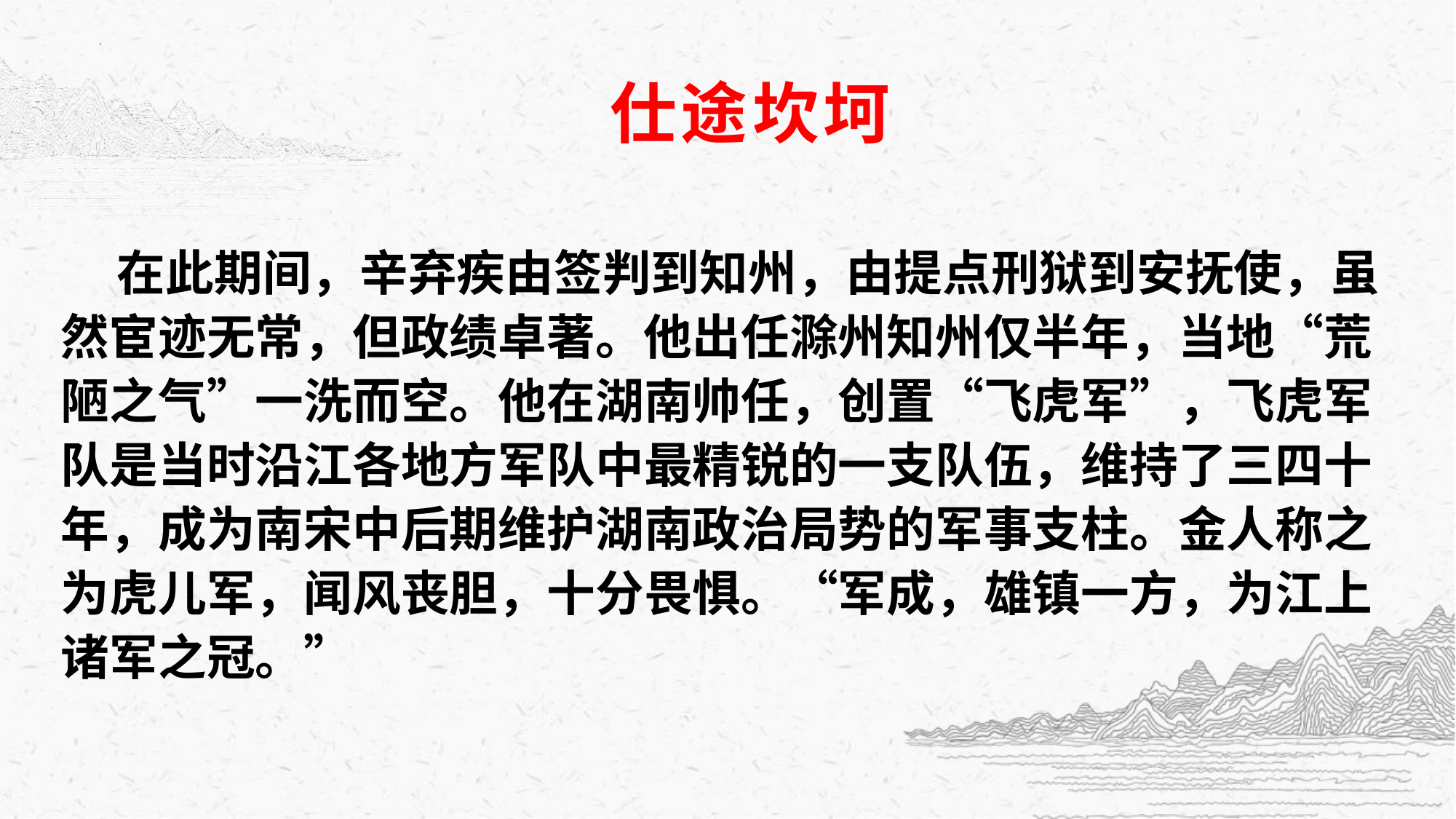

仕途坎坷
    在此期间，辛弃疾由签判到知州，由提点刑狱到安抚使，虽然宦迹无常，但政绩卓著。他出任滁州知州仅半年，当地“荒陋之气”一洗而空。他在湖南帅任，创置“飞虎军”，飞虎军队是当时沿江各地方军队中最精锐的一支队伍，维持了三四十年，成为南宋中后期维护湖南政治局势的军事支柱。金人称之为虎儿军，闻风丧胆，十分畏惧。“军成，雄镇一方，为江上诸军之冠。”